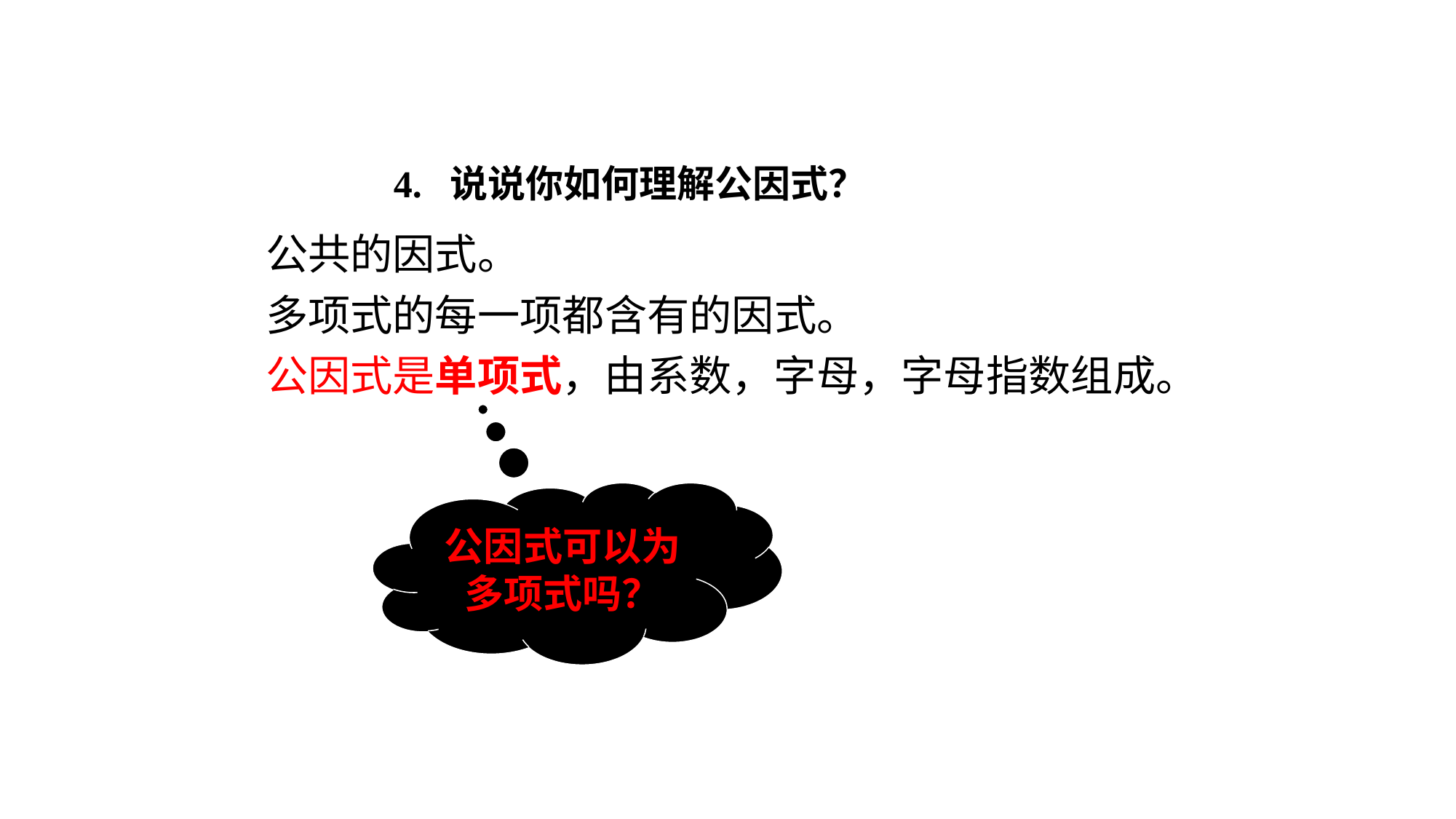

4.  说说你如何理解公因式？
公共的因式。
多项式的每一项都含有的因式。
公因式是单项式，由系数，字母，字母指数组成。
公因式可以为多项式吗？